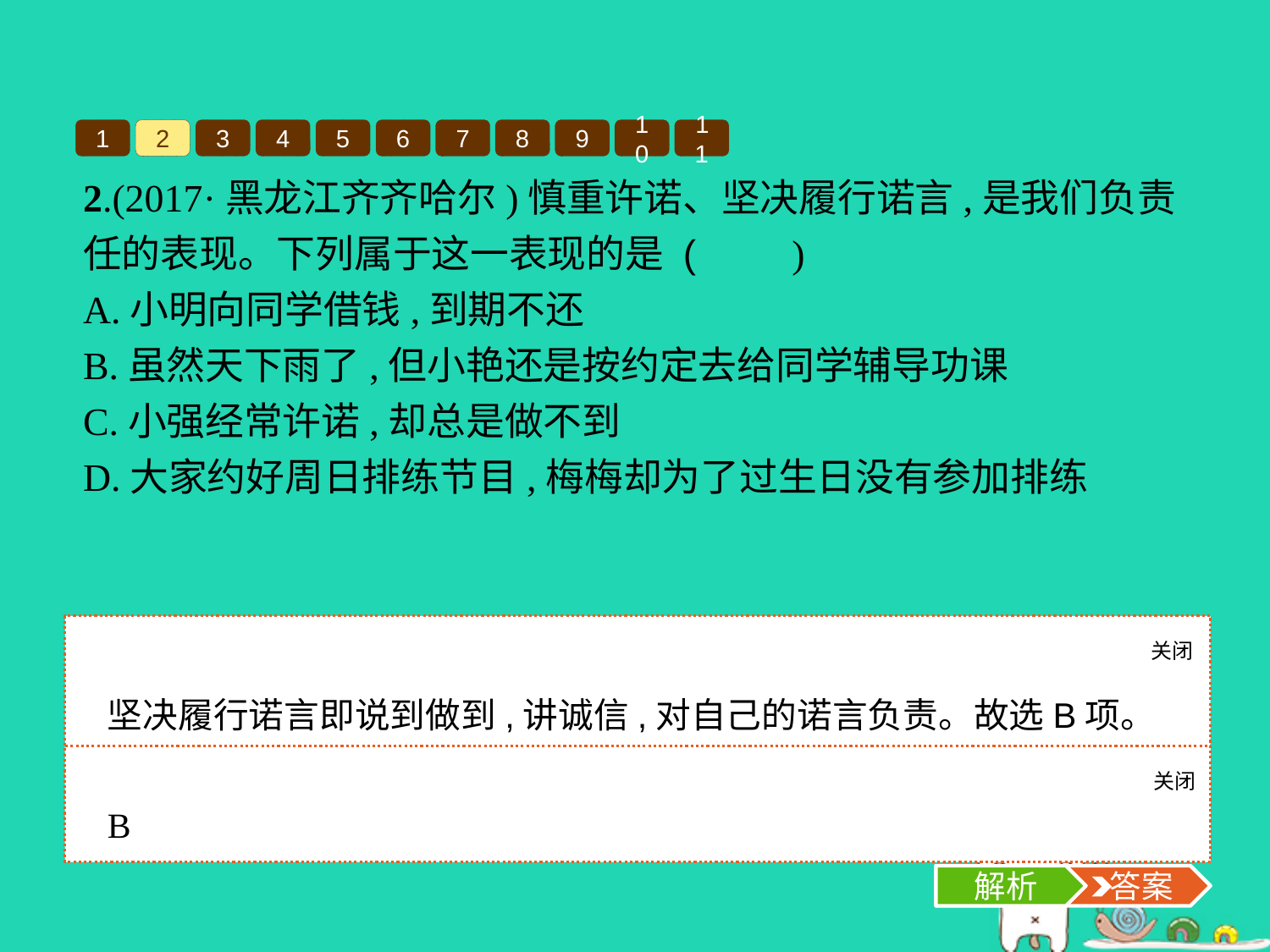

1
2
3
4
5
6
7
8
9
10
11
2.(2017·黑龙江齐齐哈尔)慎重许诺、坚决履行诺言,是我们负责任的表现。下列属于这一表现的是 (　　)
A.小明向同学借钱,到期不还
B.虽然天下雨了,但小艳还是按约定去给同学辅导功课
C.小强经常许诺,却总是做不到
D.大家约好周日排练节目,梅梅却为了过生日没有参加排练

关闭
解析

坚决履行诺言即说到做到,讲诚信,对自己的诺言负责。故选B项。

关闭
解析
  答案

B
解析
  答案